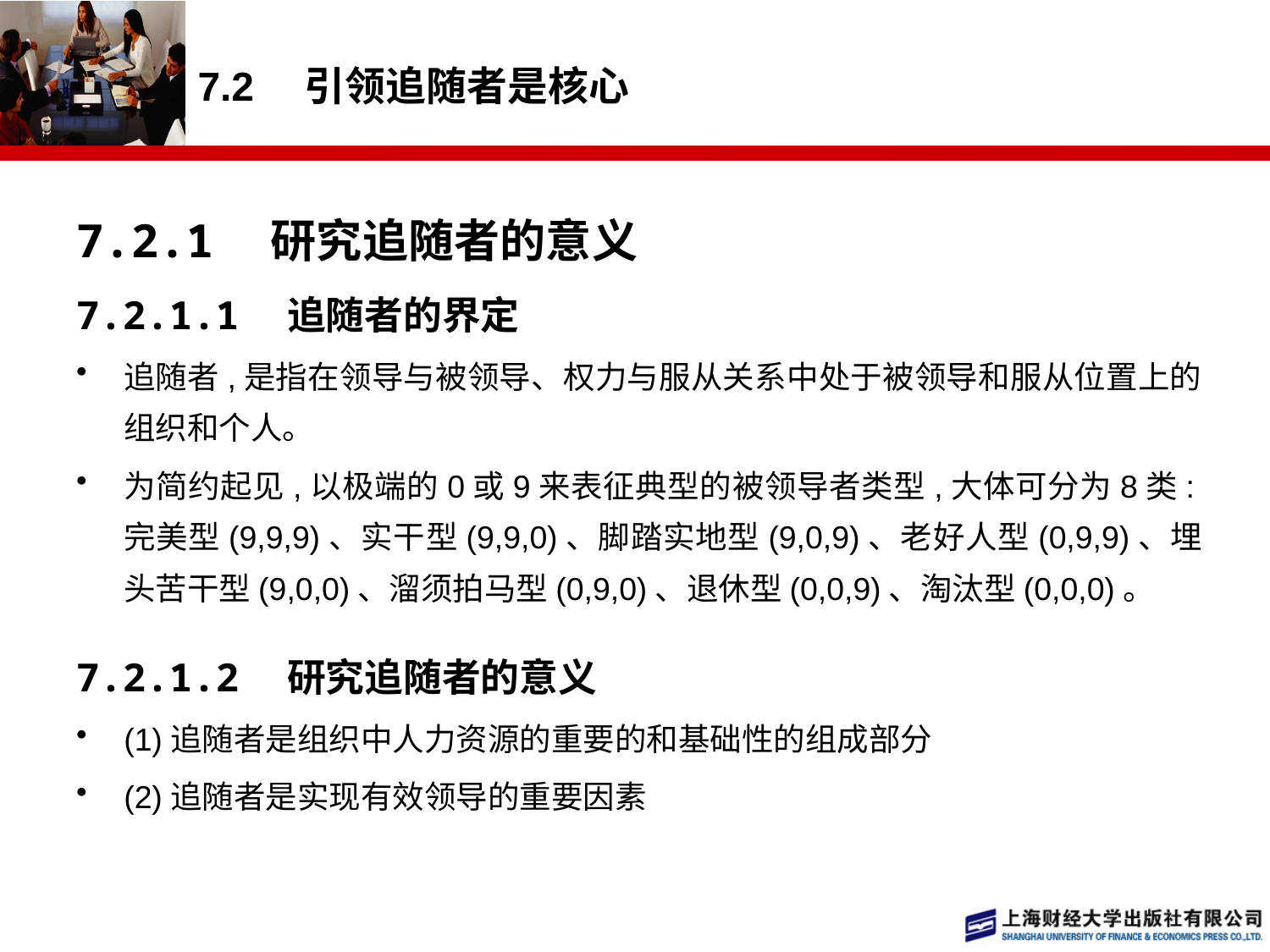

# 7.2　引领追随者是核心
7.2.1　研究追随者的意义
7.2.1.1　追随者的界定
追随者,是指在领导与被领导、权力与服从关系中处于被领导和服从位置上的组织和个人。
为简约起见,以极端的0或9来表征典型的被领导者类型,大体可分为8类:完美型(9,9,9)、实干型(9,9,0)、脚踏实地型(9,0,9)、老好人型(0,9,9)、埋头苦干型(9,0,0)、溜须拍马型(0,9,0)、退休型(0,0,9)、淘汰型(0,0,0)。

7.2.1.2　研究追随者的意义
(1)追随者是组织中人力资源的重要的和基础性的组成部分
(2)追随者是实现有效领导的重要因素